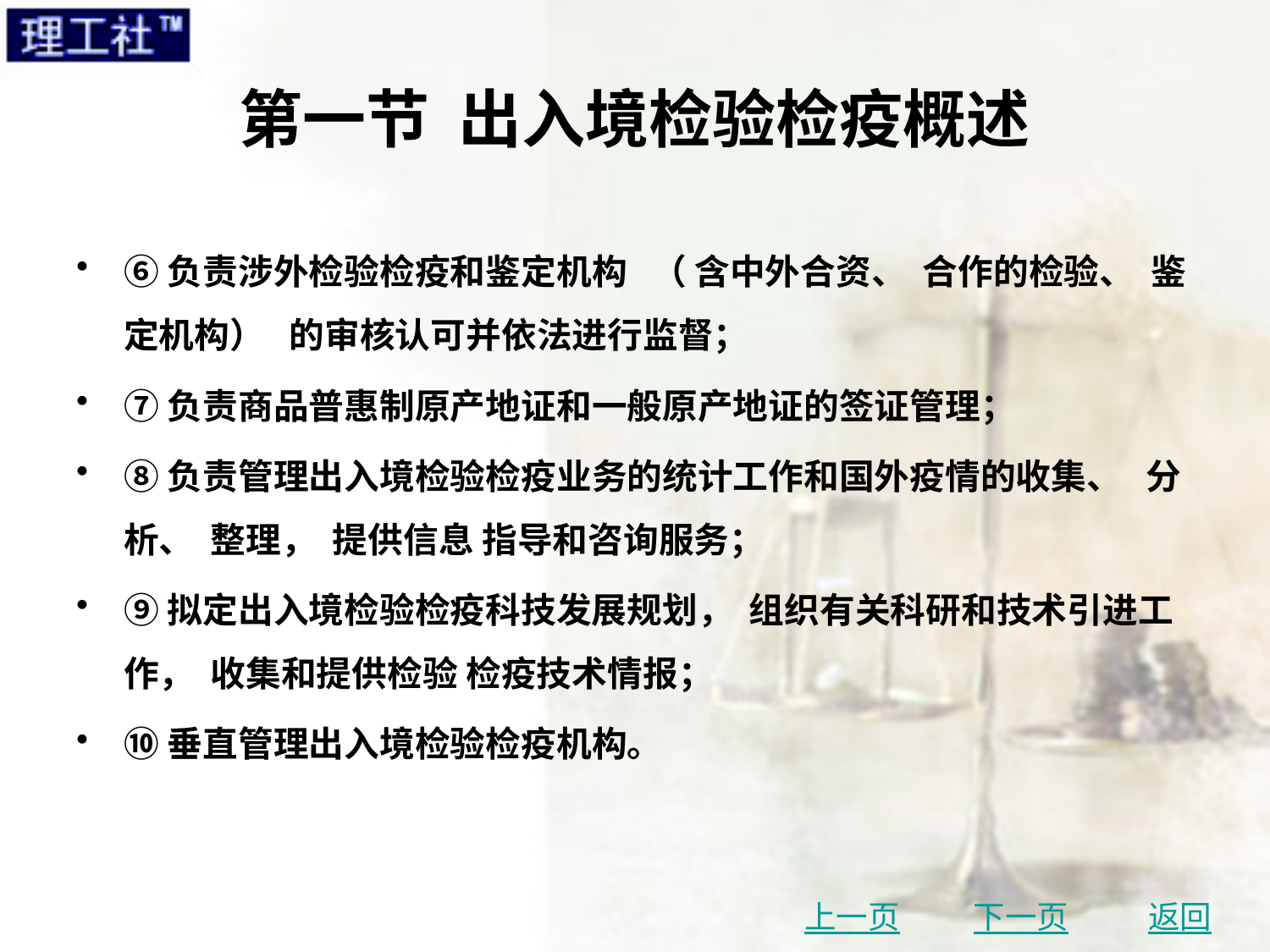

# 第一节  出入境检验检疫概述
⑥负责涉外检验检疫和鉴定机构   （ 含中外合资、  合作的检验、  鉴定机构）   的审核认可并依法进行监督；
⑦负责商品普惠制原产地证和一般原产地证的签证管理；
⑧负责管理出入境检验检疫业务的统计工作和国外疫情的收集、   分析、  整理，  提供信息 指导和咨询服务；
⑨拟定出入境检验检疫科技发展规划，  组织有关科研和技术引进工作，  收集和提供检验 检疫技术情报；
⑩垂直管理出入境检验检疫机构。

上一页
下一页
返回